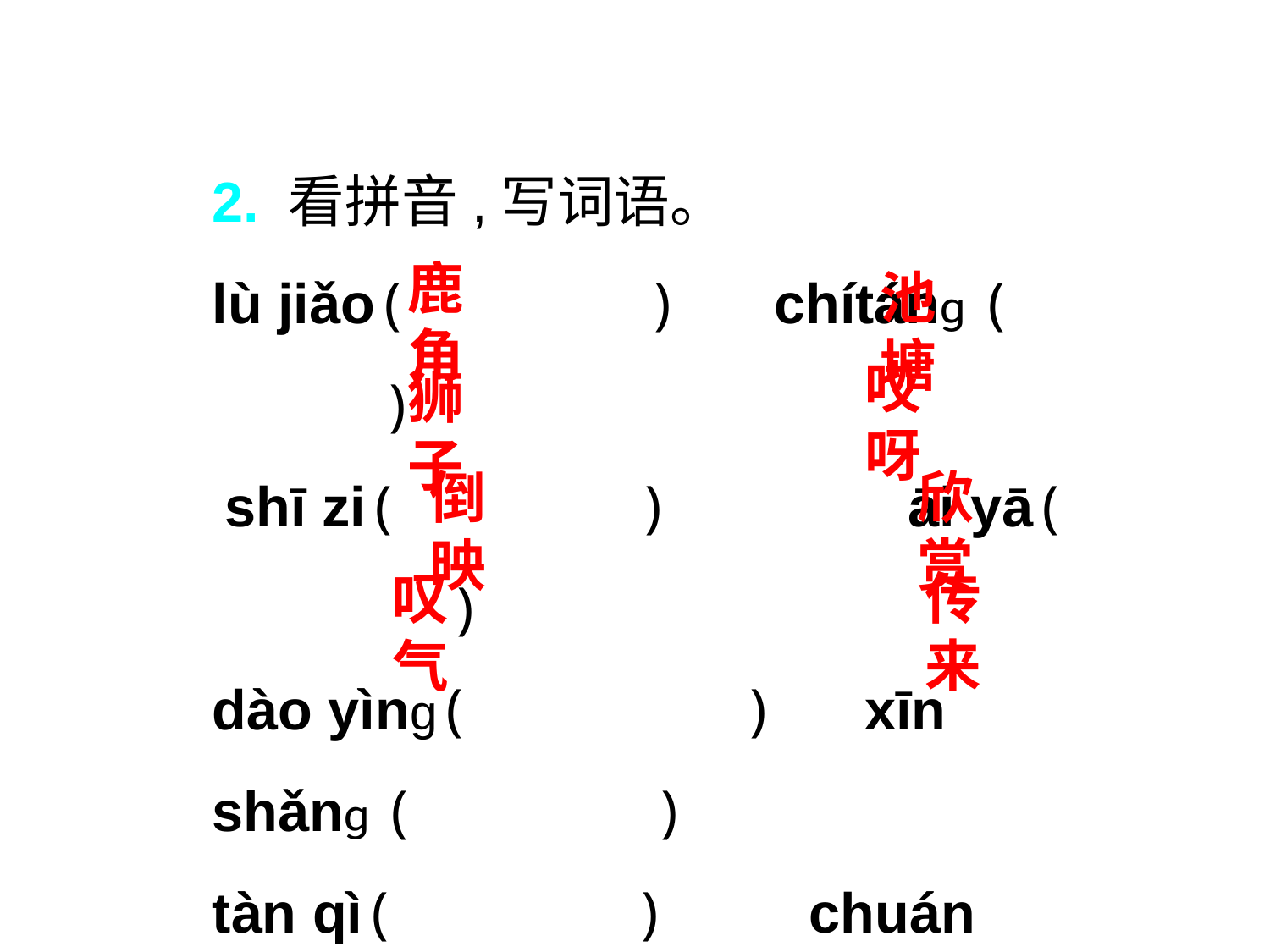

2. 看拼音,写词语。
lù jiǎo(       )      chítánɡ (       )
 shī zi(       )       āi yā(        )
dào yìng(        )       xīn shǎnɡ (       )
tàn qì(       )	       chuán  lái(      )
鹿角
池塘
哎呀
狮子
倒映
欣赏
叹气
传来